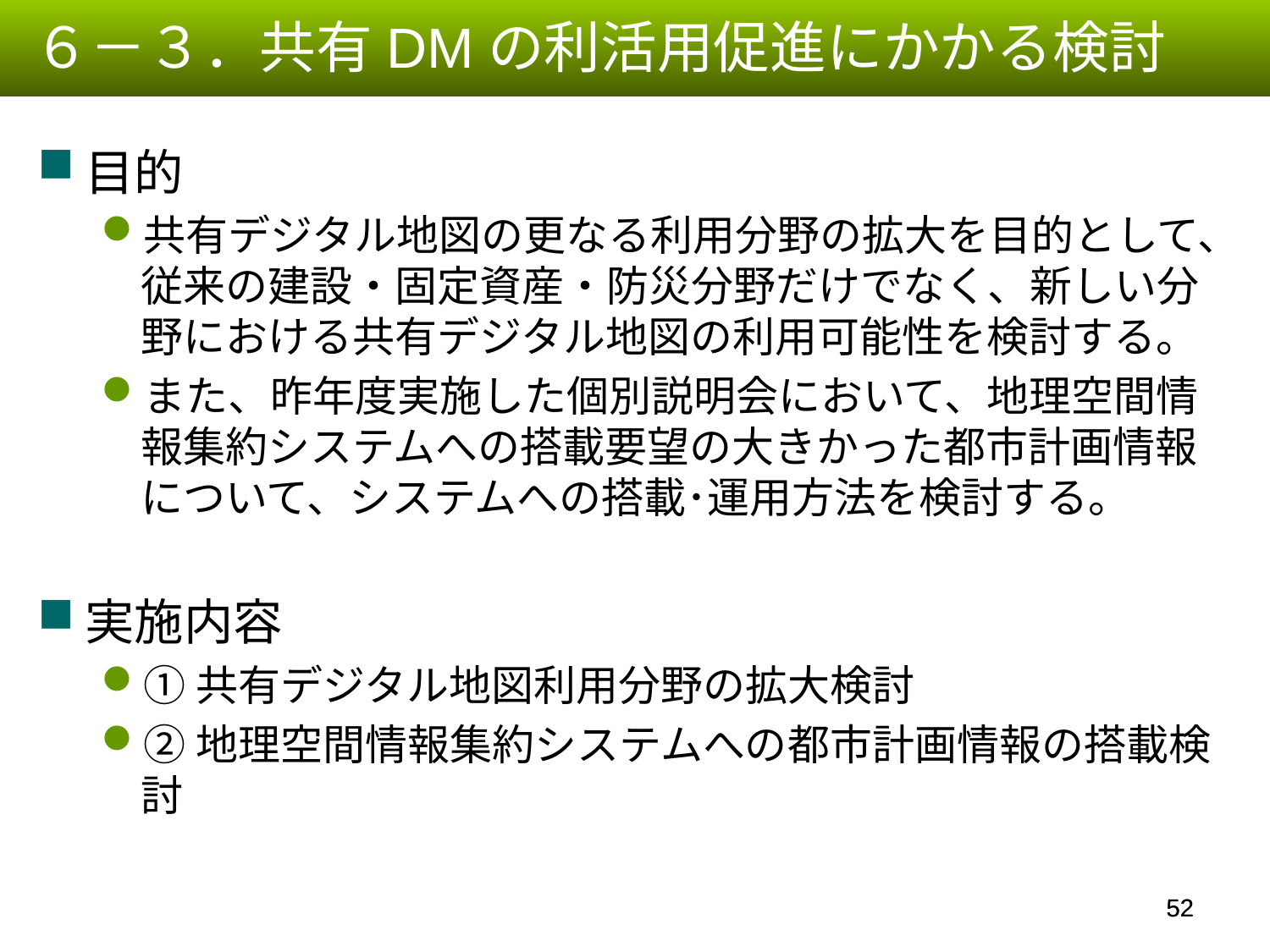

６－３．共有DMの利活用促進にかかる検討
目的
共有デジタル地図の更なる利用分野の拡大を目的として、従来の建設・固定資産・防災分野だけでなく、新しい分野における共有デジタル地図の利用可能性を検討する。
また、昨年度実施した個別説明会において、地理空間情報集約システムへの搭載要望の大きかった都市計画情報について、システムへの搭載･運用方法を検討する。

実施内容
①共有デジタル地図利用分野の拡大検討
②地理空間情報集約システムへの都市計画情報の搭載検討

52
52